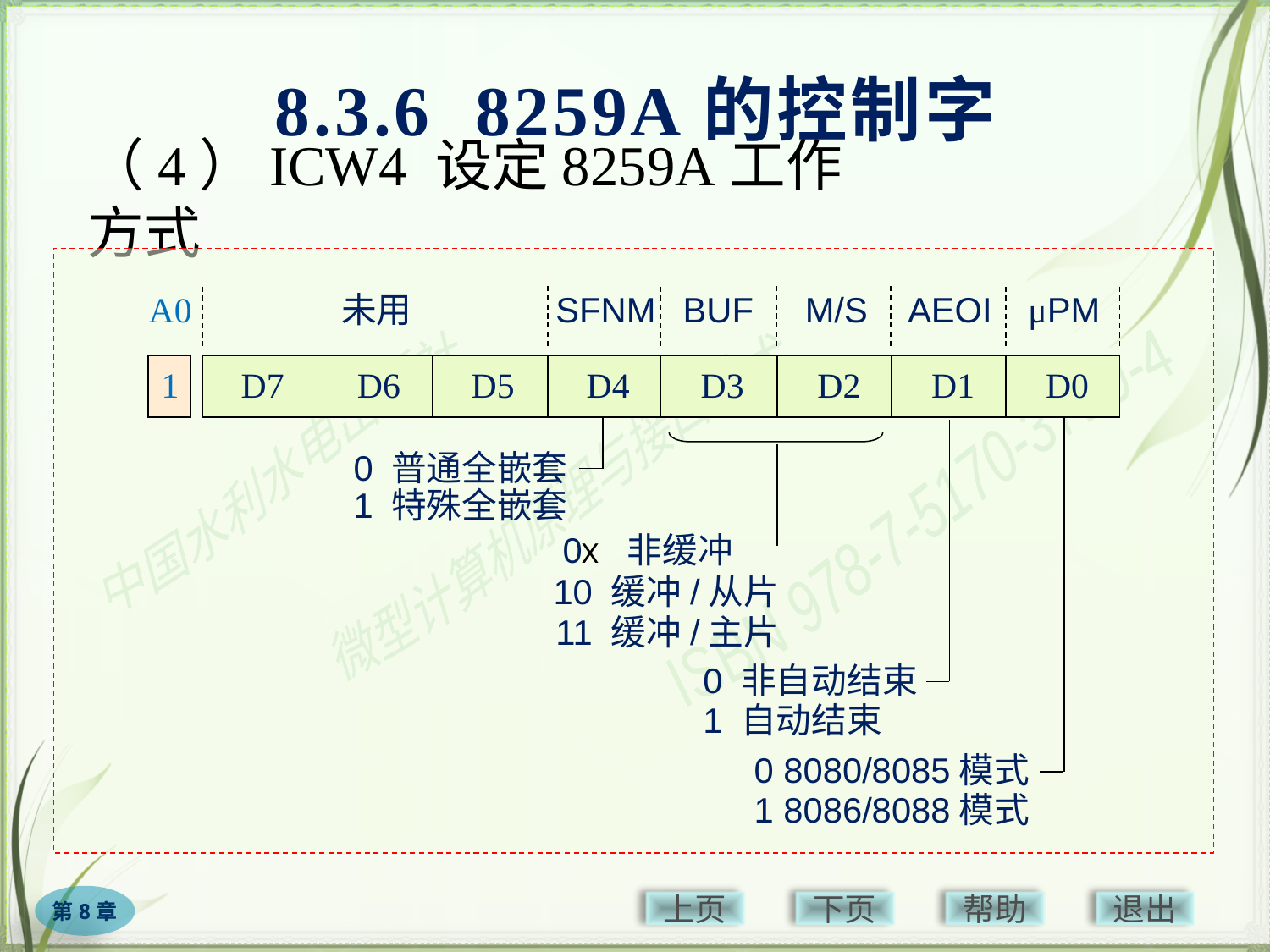

8.3.6  8259A的控制字
# （4）ICW4 设定8259A工作方式

未用

SFNM

BUF
M/S
AEOI
μPM

D7
D6
D5
D4
D3
D2
D1
D0
0 普通全嵌套
1 特殊全嵌套
0x  非缓冲
10 缓冲/从片
11 缓冲/主片
0 非自动结束
1 自动结束
0 8080/8085模式
1 8086/8088模式
A0

1